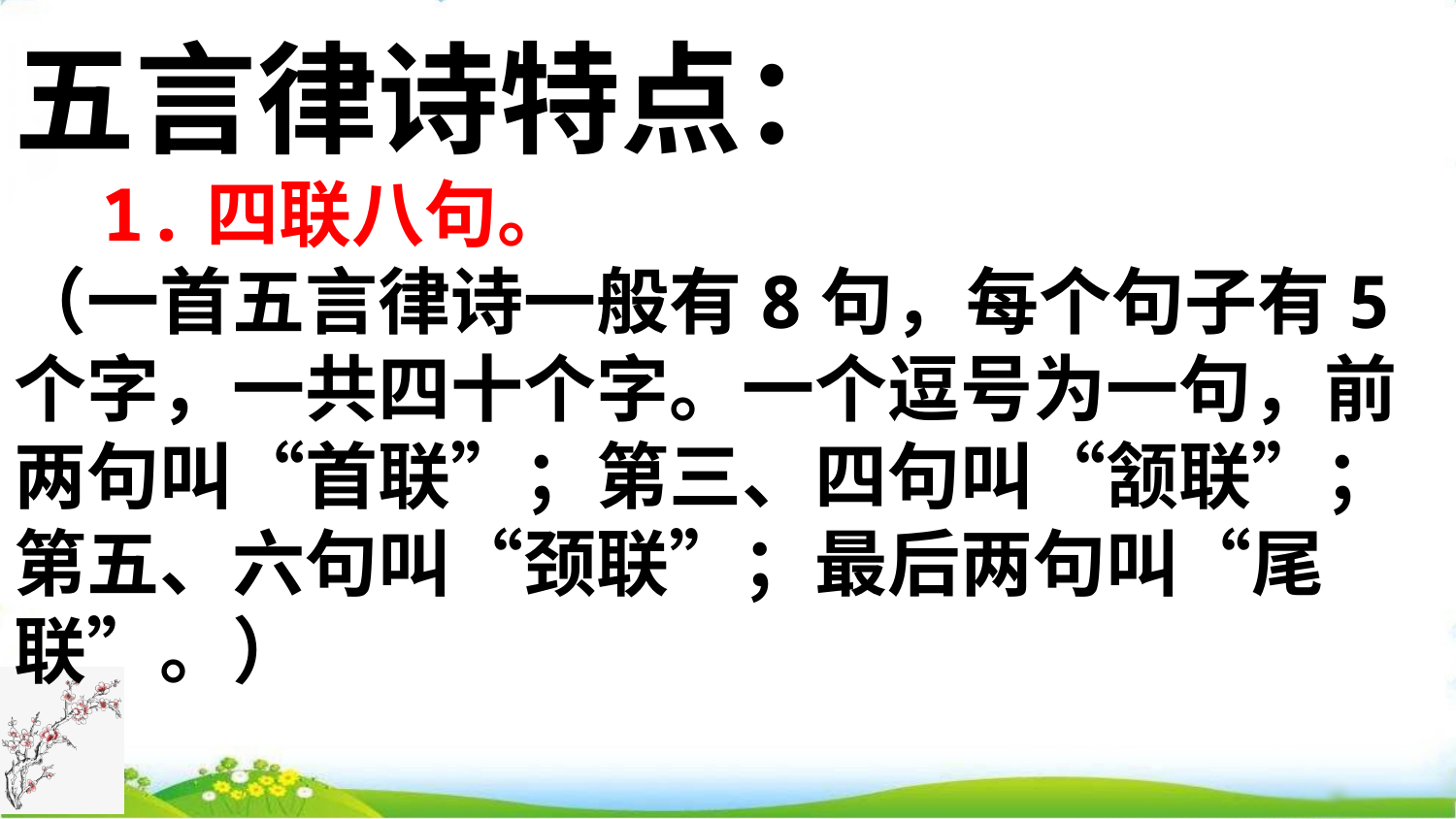

五言律诗特点：
  1.四联八句。
（一首五言律诗一般有8句，每个句子有5个字，一共四十个字。一个逗号为一句，前两句叫“首联”；第三、四句叫“颔联”；第五、六句叫“颈联”；最后两句叫“尾联”。）